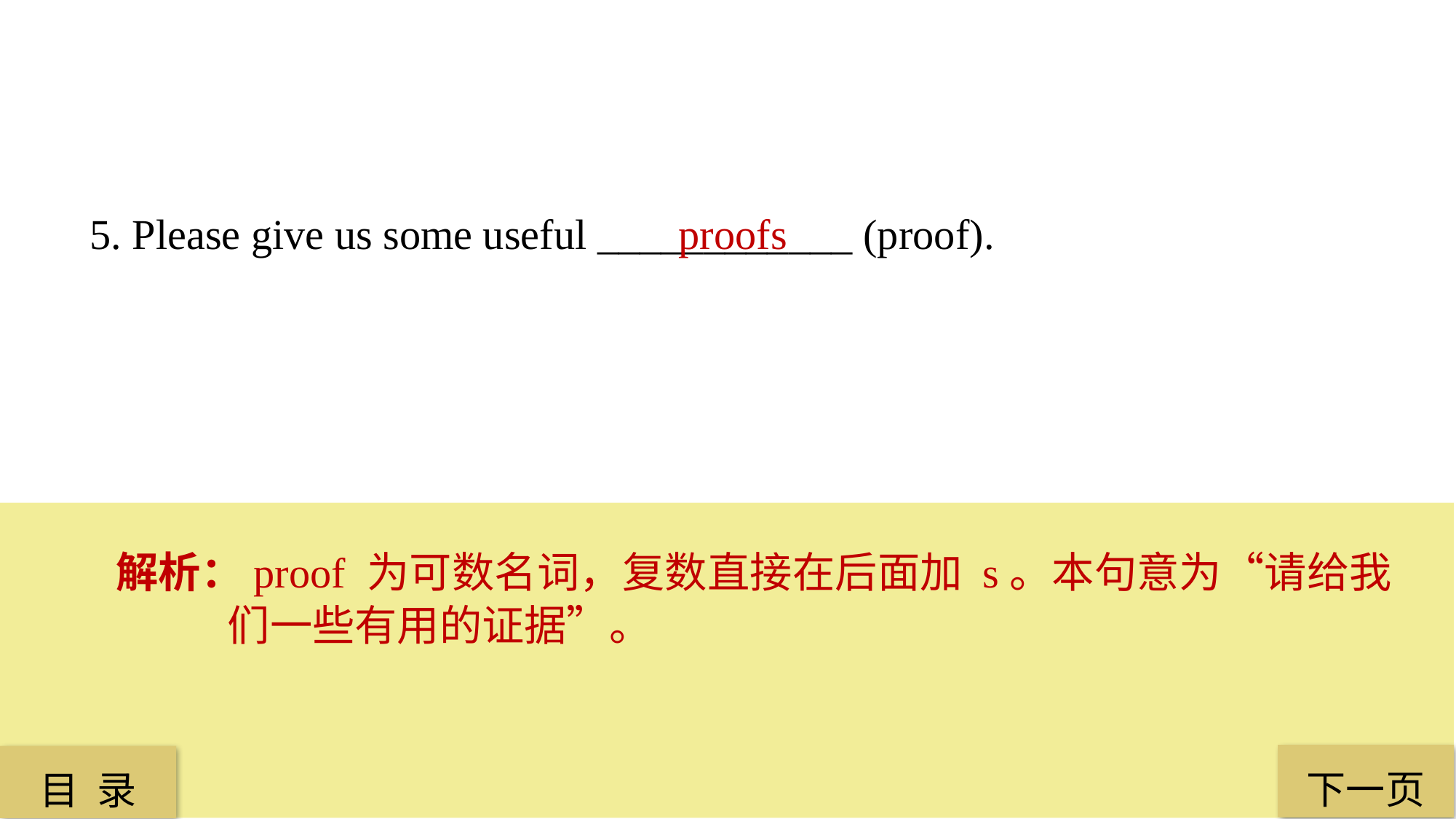

5. Please give us some useful ____________ (proof).
 proofs
解析：proof 为可数名词，复数直接在后面加 s。本句意为“请给我们一些有用的证据”。